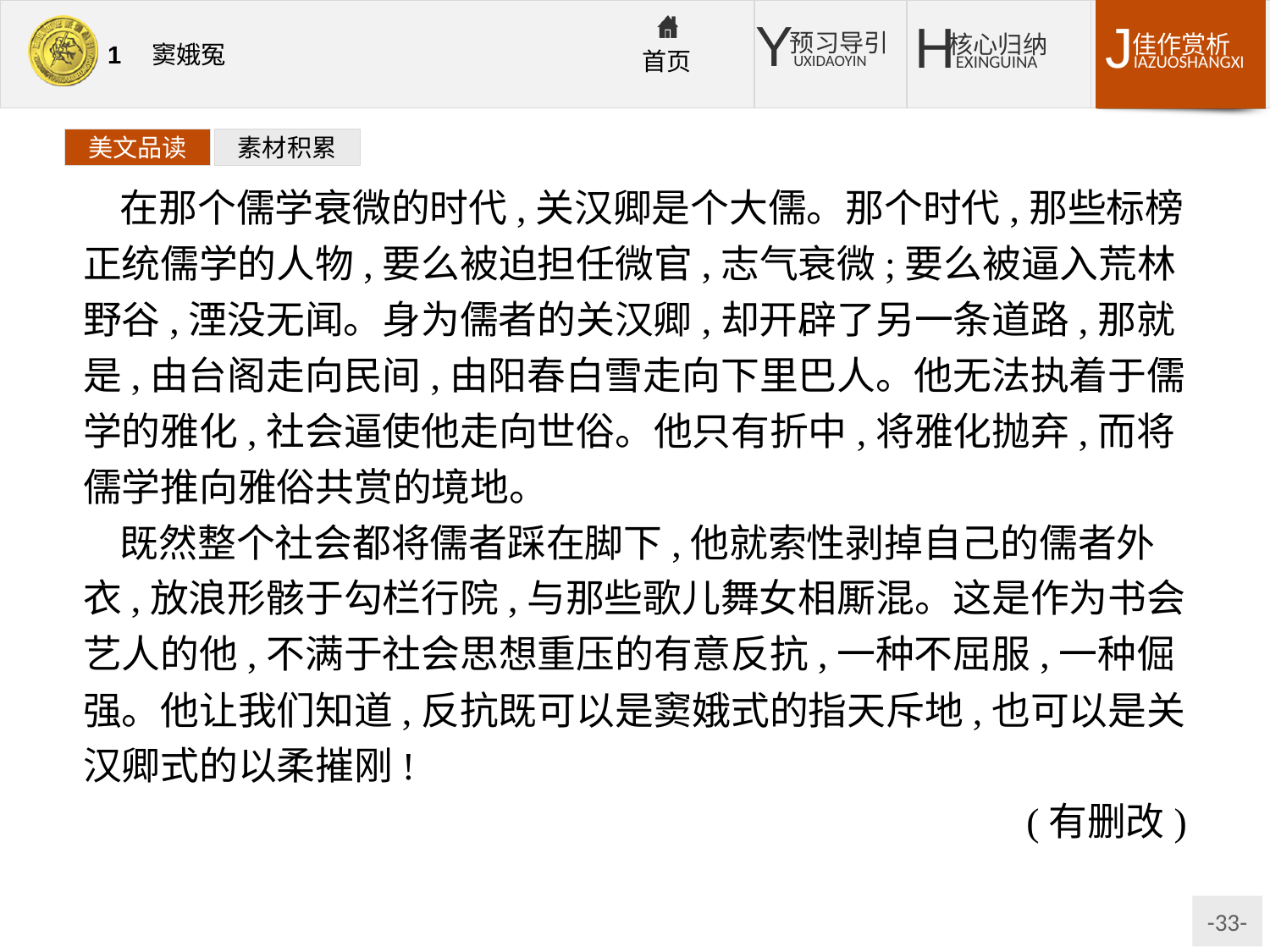

美文品读
素材积累
在那个儒学衰微的时代,关汉卿是个大儒。那个时代,那些标榜正统儒学的人物,要么被迫担任微官,志气衰微;要么被逼入荒林野谷,湮没无闻。身为儒者的关汉卿,却开辟了另一条道路,那就是,由台阁走向民间,由阳春白雪走向下里巴人。他无法执着于儒学的雅化,社会逼使他走向世俗。他只有折中,将雅化抛弃,而将儒学推向雅俗共赏的境地。
既然整个社会都将儒者踩在脚下,他就索性剥掉自己的儒者外衣,放浪形骸于勾栏行院,与那些歌儿舞女相厮混。这是作为书会艺人的他,不满于社会思想重压的有意反抗,一种不屈服,一种倔强。他让我们知道,反抗既可以是窦娥式的指天斥地,也可以是关汉卿式的以柔摧刚!
(有删改)